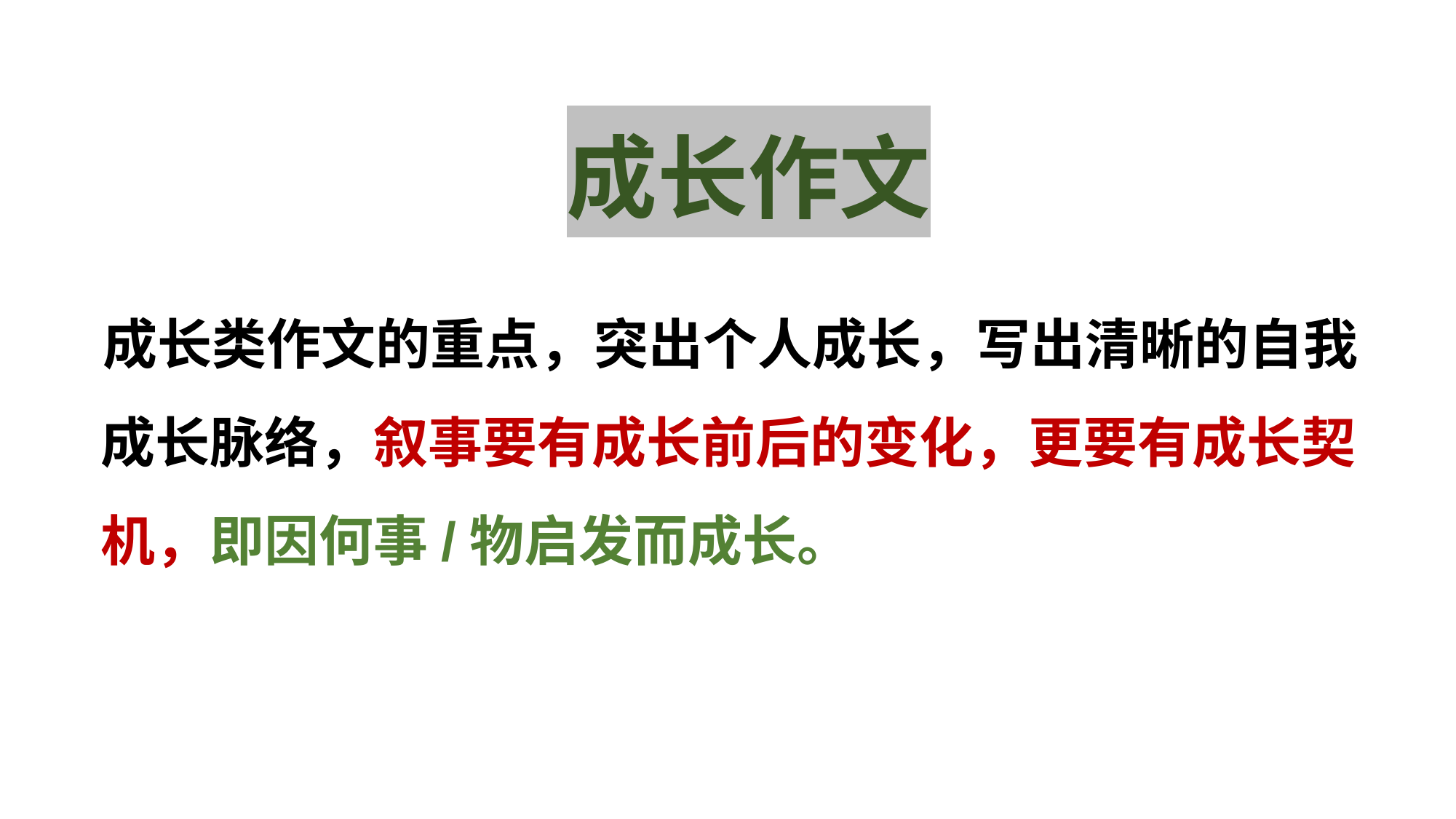

成长作文
成长，到底是什么？
  成长类作文的重点，突出个人成长，写出清晰的自我成长脉络，叙事要有成长前后的变化，更要有成长契机，即因何事/物启发而成长。